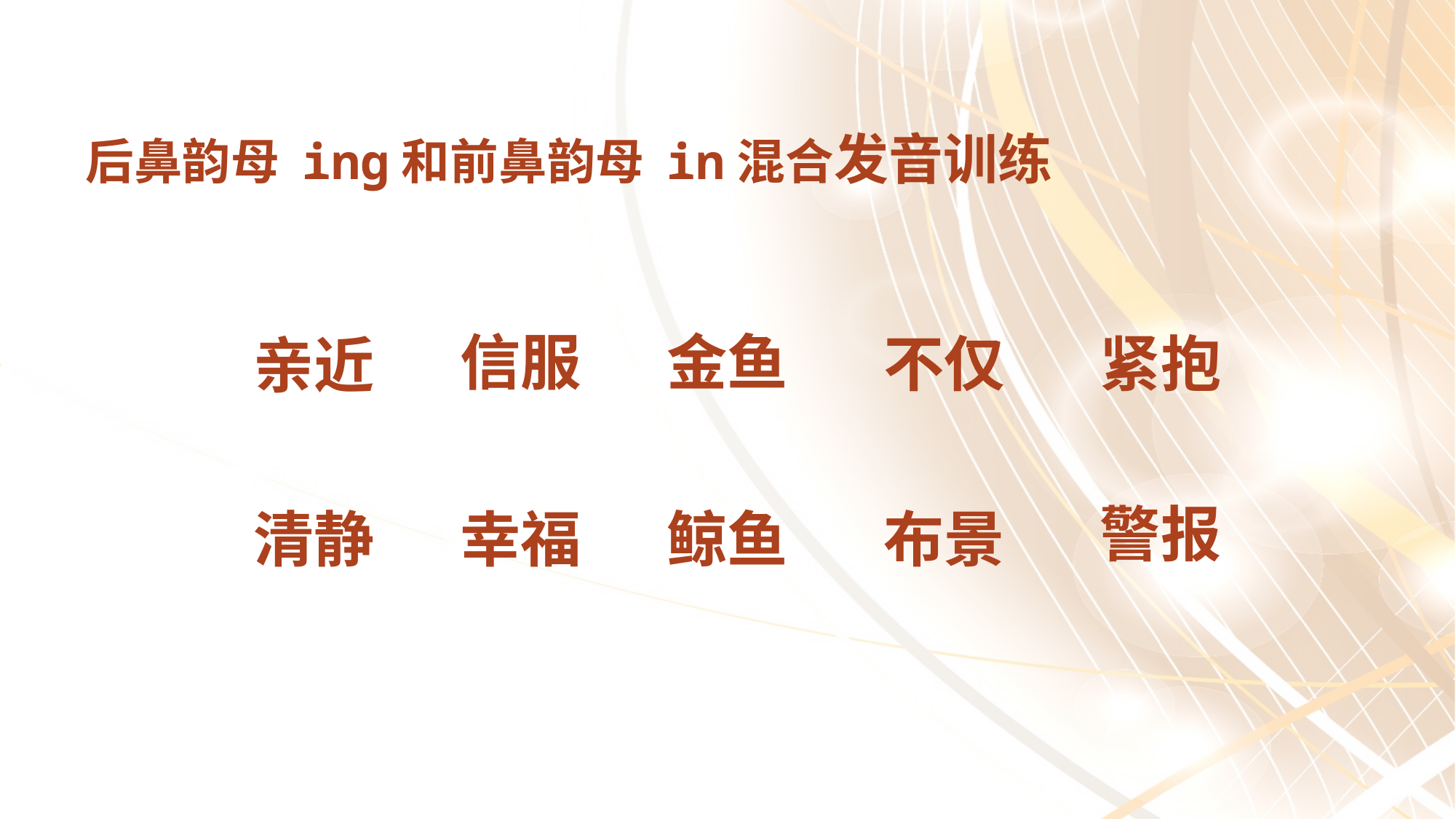

后鼻韵母 inɡ和前鼻韵母 in混合发音训练
金鱼
信服
不仅
紧抱
亲近
警报
清静
幸福
鲸鱼
布景